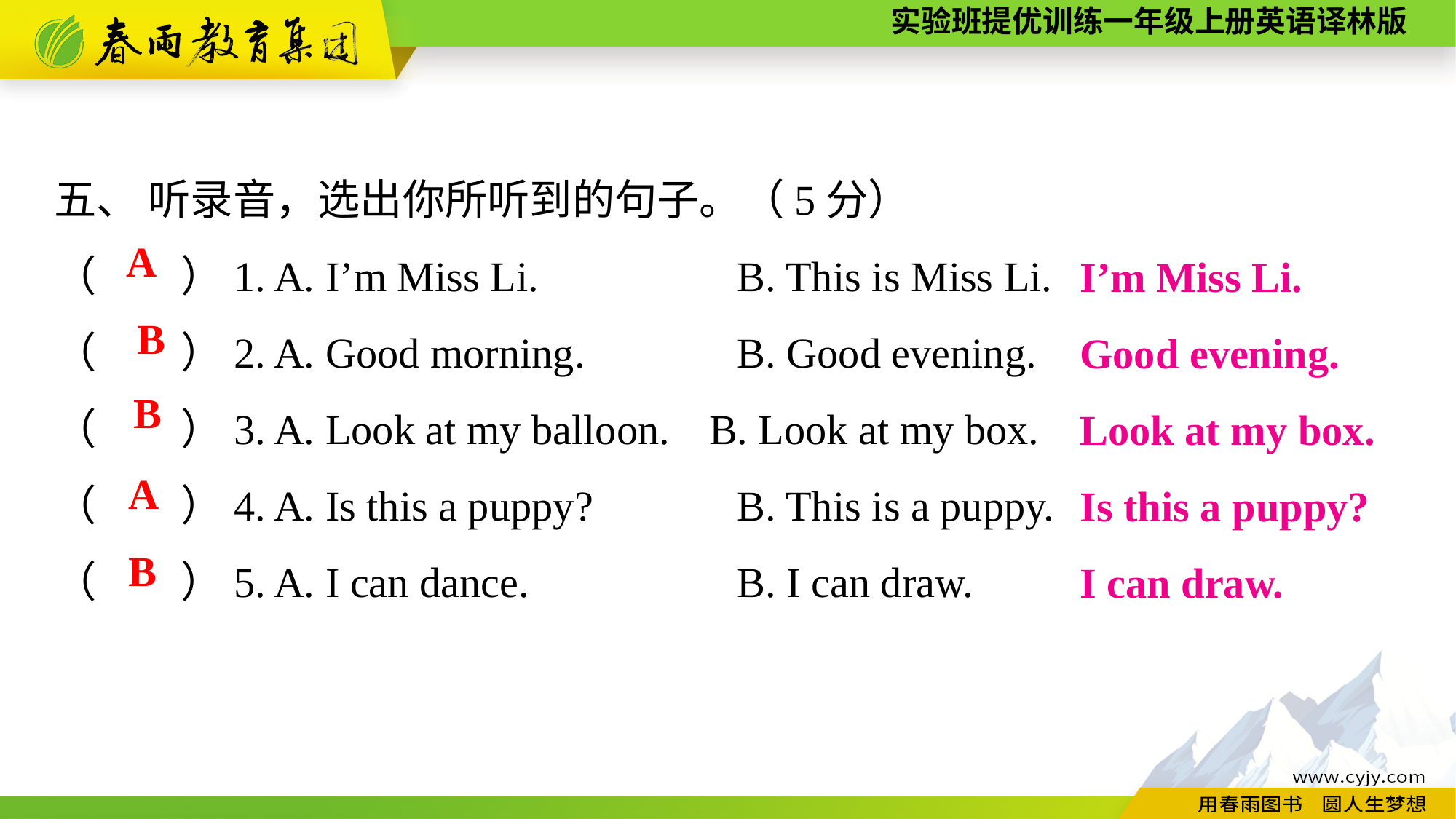

五、 听录音，选出你所听到的句子。（5分）
（　　）1. A. I’m Miss Li.	　　　B. This is Miss Li.
（　　）2. A. Good morning.	　　　B. Good evening.
（　　）3. A. Look at my balloon. 	B. Look at my box.
（　　）4. A. Is this a puppy?	　　　B. This is a puppy.
（　　）5. A. I can dance.	　　　B. I can draw.
I’m Miss Li.
Good evening.
Look at my box.
Is this a puppy?
I can draw.
A
B
B
A
B